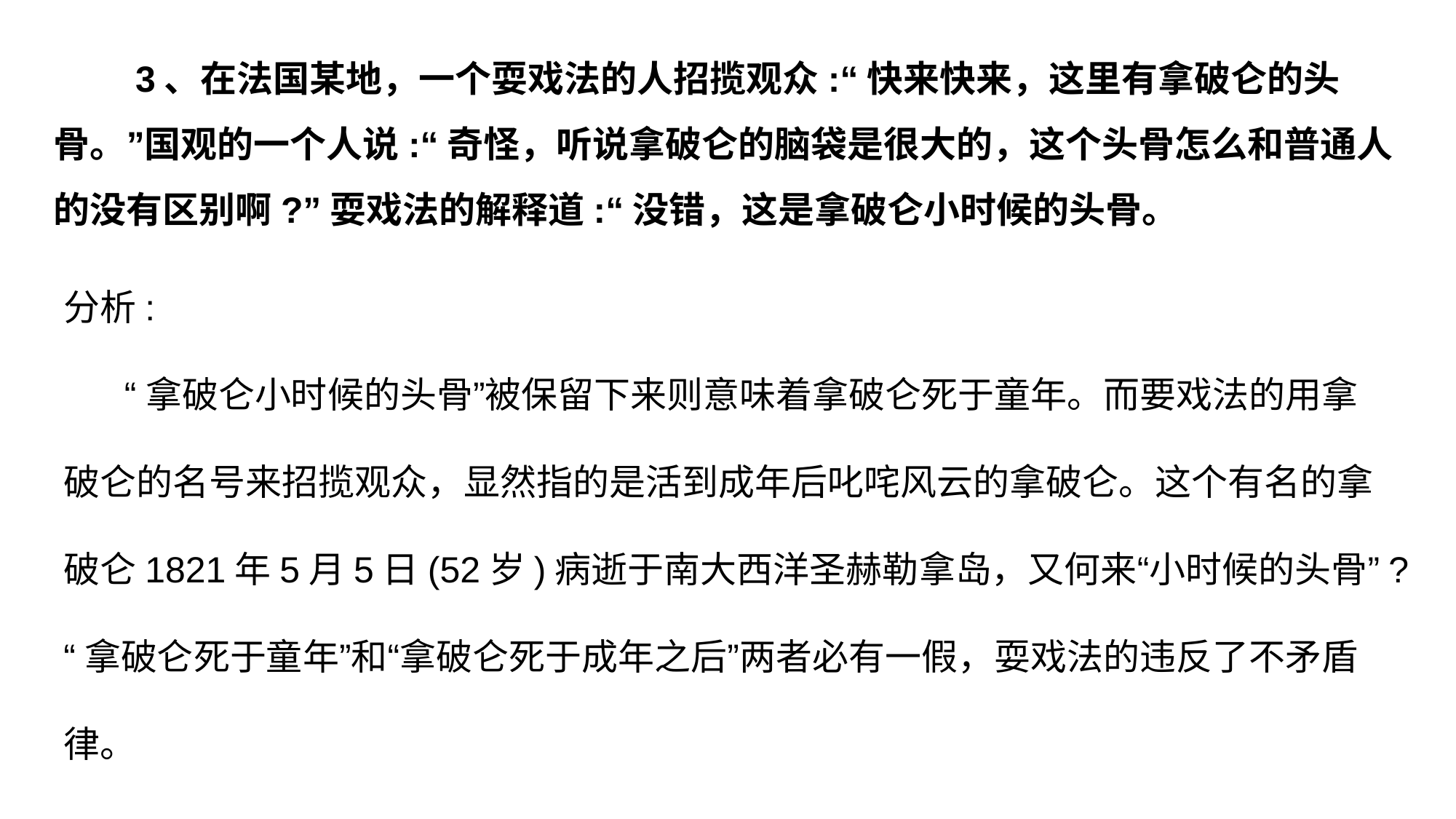

3、在法国某地，一个耍戏法的人招揽观众:“快来快来，这里有拿破仑的头骨。”国观的一个人说:“奇怪，听说拿破仑的脑袋是很大的，这个头骨怎么和普通人的没有区别啊?”耍戏法的解释道:“没错，这是拿破仑小时候的头骨。
分析:
      “拿破仑小时候的头骨”被保留下来则意味着拿破仑死于童年。而要戏法的用拿破仑的名号来招揽观众，显然指的是活到成年后叱咤风云的拿破仑。这个有名的拿破仑1821年5月5日(52岁)病逝于南大西洋圣赫勒拿岛，又何来“小时候的头骨”?“拿破仑死于童年”和“拿破仑死于成年之后”两者必有一假，耍戏法的违反了不矛盾律。